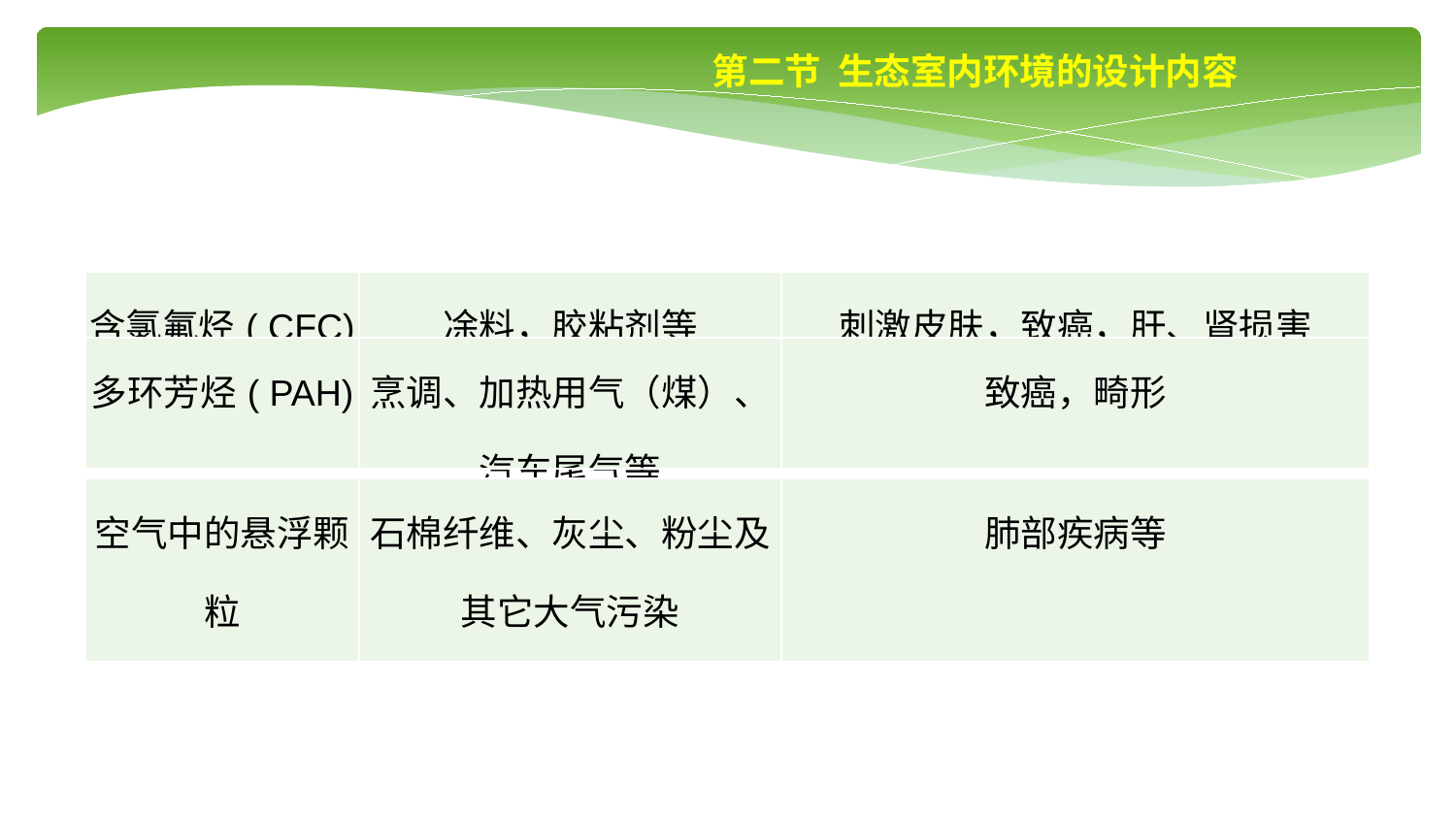

第二节  生态室内环境的设计内容
| 含氯氟烃( CFC) | 凃料，胶粘剂等 | 刺激皮肤，致癌，肝、肾损害 |
| --- | --- | --- |
| 多环芳烃( PAH) | 烹调、加热用气（煤）、汽车尾气等 | 致癌，畸形 |
| 空气中的悬浮颗粒 | 石棉纤维、灰尘、粉尘及其它大气污染 | 肺部疾病等 |
| --- | --- | --- |